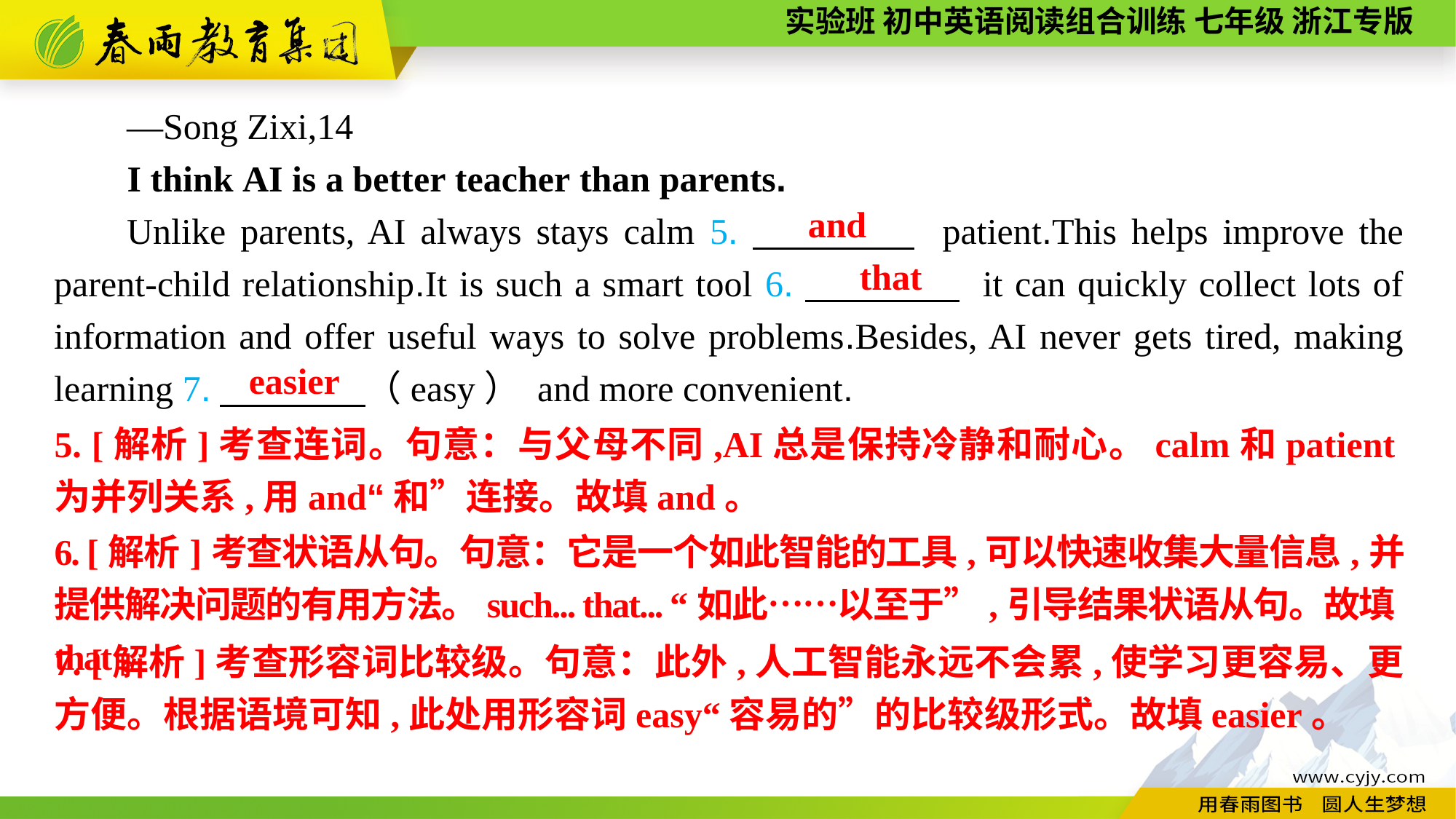

—Song Zixi,14
I think AI is a better teacher than parents.
Unlike parents, AI always stays calm 5.　　　　 patient.This helps improve the parent-child relationship.It is such a smart tool 6.　　　　 it can quickly collect lots of information and offer useful ways to solve problems.Besides, AI never gets tired, making learning 7.　　　　（easy） and more convenient.
and
that
easier
5. [解析]考查连词。句意：与父母不同,AI总是保持冷静和耐心。calm和patient为并列关系,用and“和”连接。故填and。
6. [解析]考查状语从句。句意：它是一个如此智能的工具,可以快速收集大量信息,并提供解决问题的有用方法。such... that... “如此……以至于”,引导结果状语从句。故填that。
7. [解析]考查形容词比较级。句意：此外,人工智能永远不会累,使学习更容易、更方便。根据语境可知,此处用形容词easy“容易的”的比较级形式。故填easier。